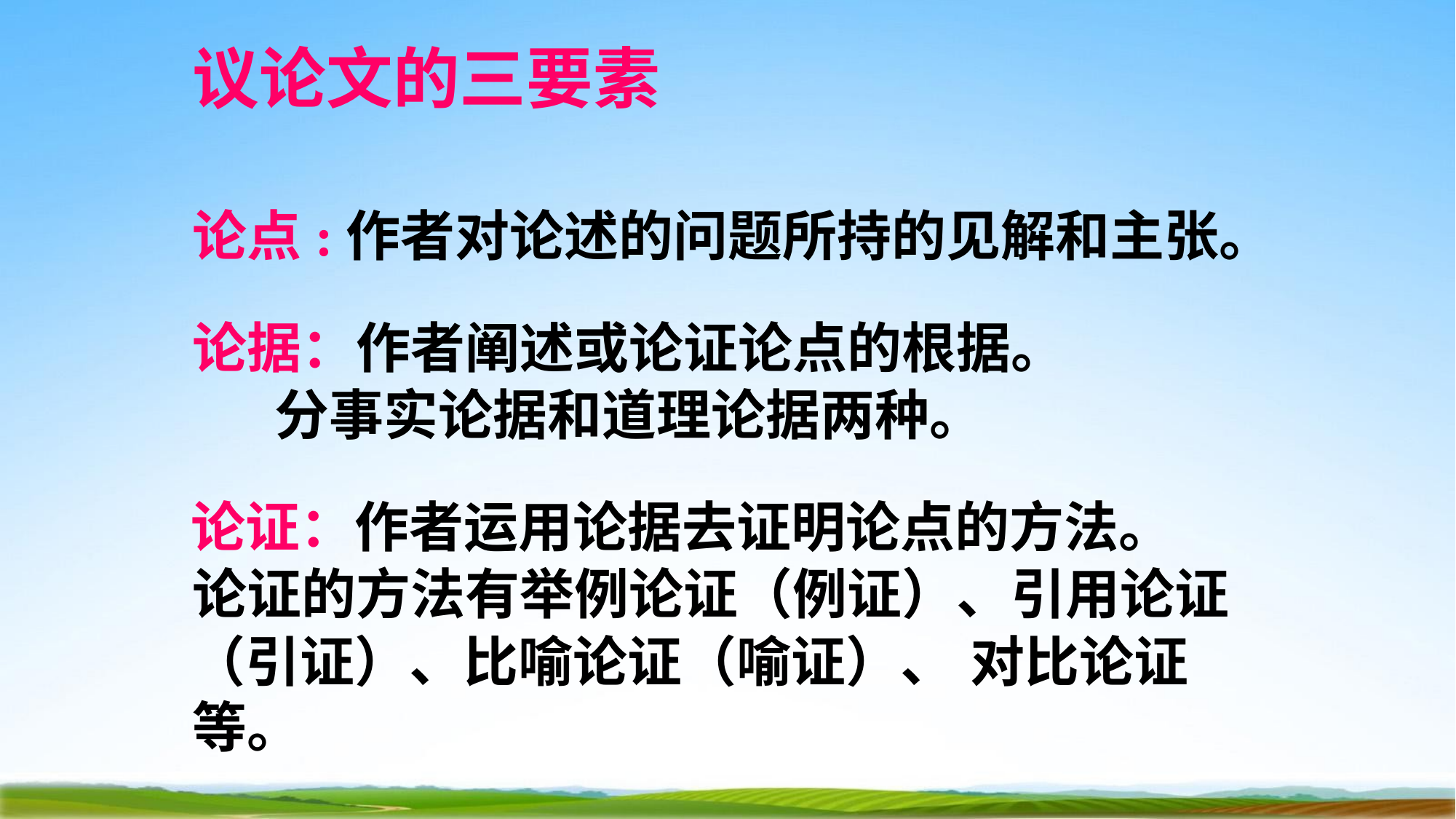

# 议论文的三要素
论点:作者对论述的问题所持的见解和主张。

论据：作者阐述或论证论点的根据。 分事实论据和道理论据两种。

论证：作者运用论据去证明论点的方法。 论证的方法有举例论证（例证）、引用论证
（引证）、比喻论证（喻证）、 对比论证等。